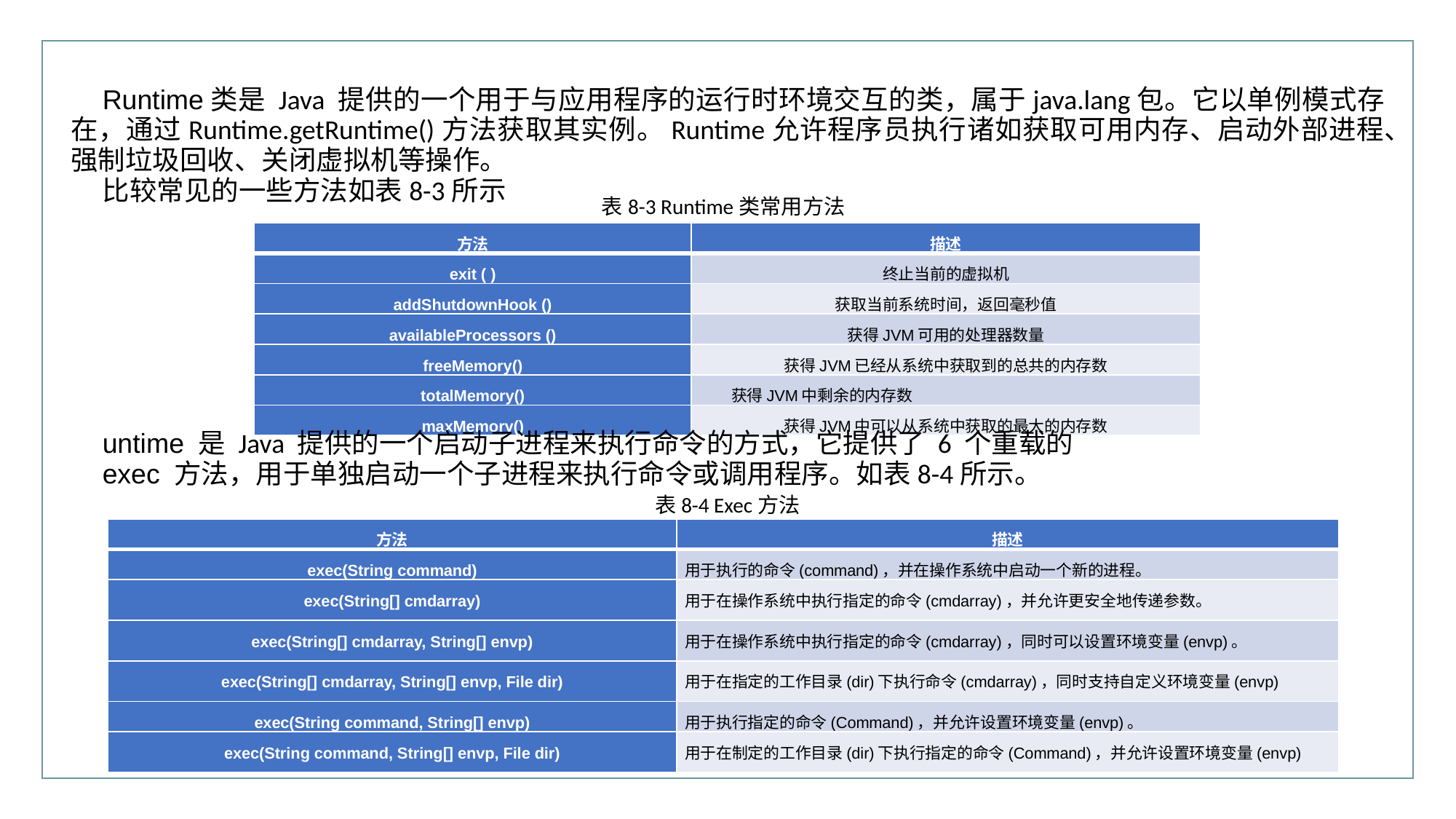

行业PPT模板http://www.XX.com/hangye/

Runtime类是 Java 提供的一个用于与应用程序的运行时环境交互的类，属于java.lang包。它以单例模式存在，通过Runtime.getRuntime()方法获取其实例。Runtime允许程序员执行诸如获取可用内存、启动外部进程、强制垃圾回收、关闭虚拟机等操作。
比较常见的一些方法如表8-3所示
表8-3 Runtime类常用方法
| 方法 | 描述 |
| --- | --- |
| exit ( ) | 终止当前的虚拟机 |
| addShutdownHook () | 获取当前系统时间，返回毫秒值 |
| availableProcessors () | 获得JVM可用的处理器数量 |
| freeMemory() | 获得JVM已经从系统中获取到的总共的内存数 |
| totalMemory() | 获得JVM中剩余的内存数 |
| maxMemory() | 获得JVM中可以从系统中获取的最大的内存数 |
untime 是 Java 提供的一个启动子进程来执行命令的方式，它提供了 6 个重载的
exec 方法，用于单独启动一个子进程来执行命令或调用程序。如表8-4所示。
表8-4 Exec方法
| 方法 | 描述 |
| --- | --- |
| exec(String command) | 用于执行的命令(command)，并在操作系统中启动一个新的进程。 |
| exec(String[] cmdarray) | 用于在操作系统中执行指定的命令(cmdarray)，并允许更安全地传递参数。 |
| exec(String[] cmdarray, String[] envp) | 用于在操作系统中执行指定的命令(cmdarray)，同时可以设置环境变量(envp)。 |
| exec(String[] cmdarray, String[] envp, File dir) | 用于在指定的工作目录(dir)下执行命令(cmdarray)，同时支持自定义环境变量(envp) |
| exec(String command, String[] envp) | 用于执行指定的命令(Command)，并允许设置环境变量(envp)。 |
| exec(String command, String[] envp, File dir) | 用于在制定的工作目录(dir)下执行指定的命令(Command)，并允许设置环境变量(envp) |